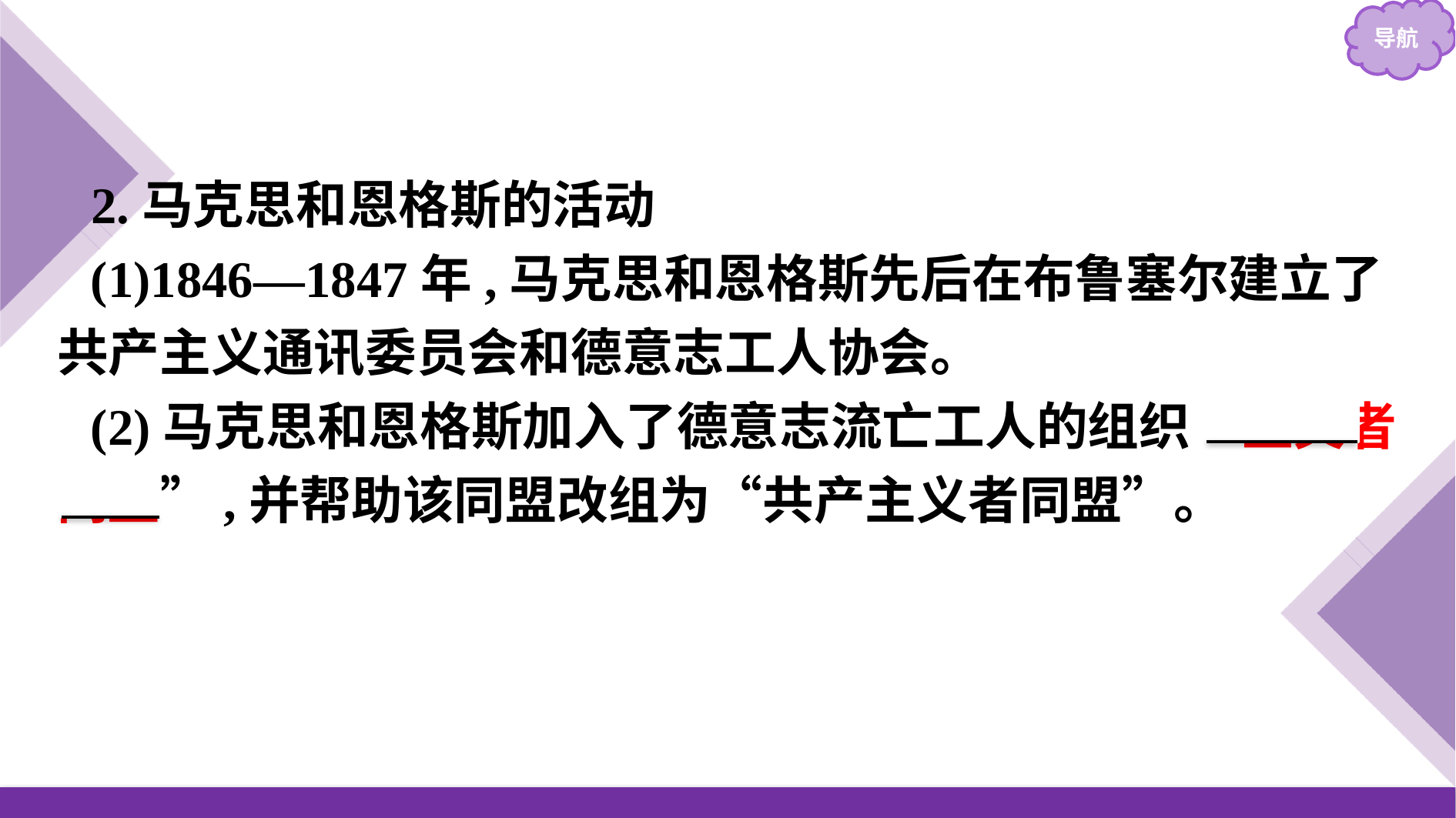

2.马克思和恩格斯的活动
(1)1846—1847年,马克思和恩格斯先后在布鲁塞尔建立了共产主义通讯委员会和德意志工人协会。
(2)马克思和恩格斯加入了德意志流亡工人的组织“正义者同盟”,并帮助该同盟改组为“共产主义者同盟”。